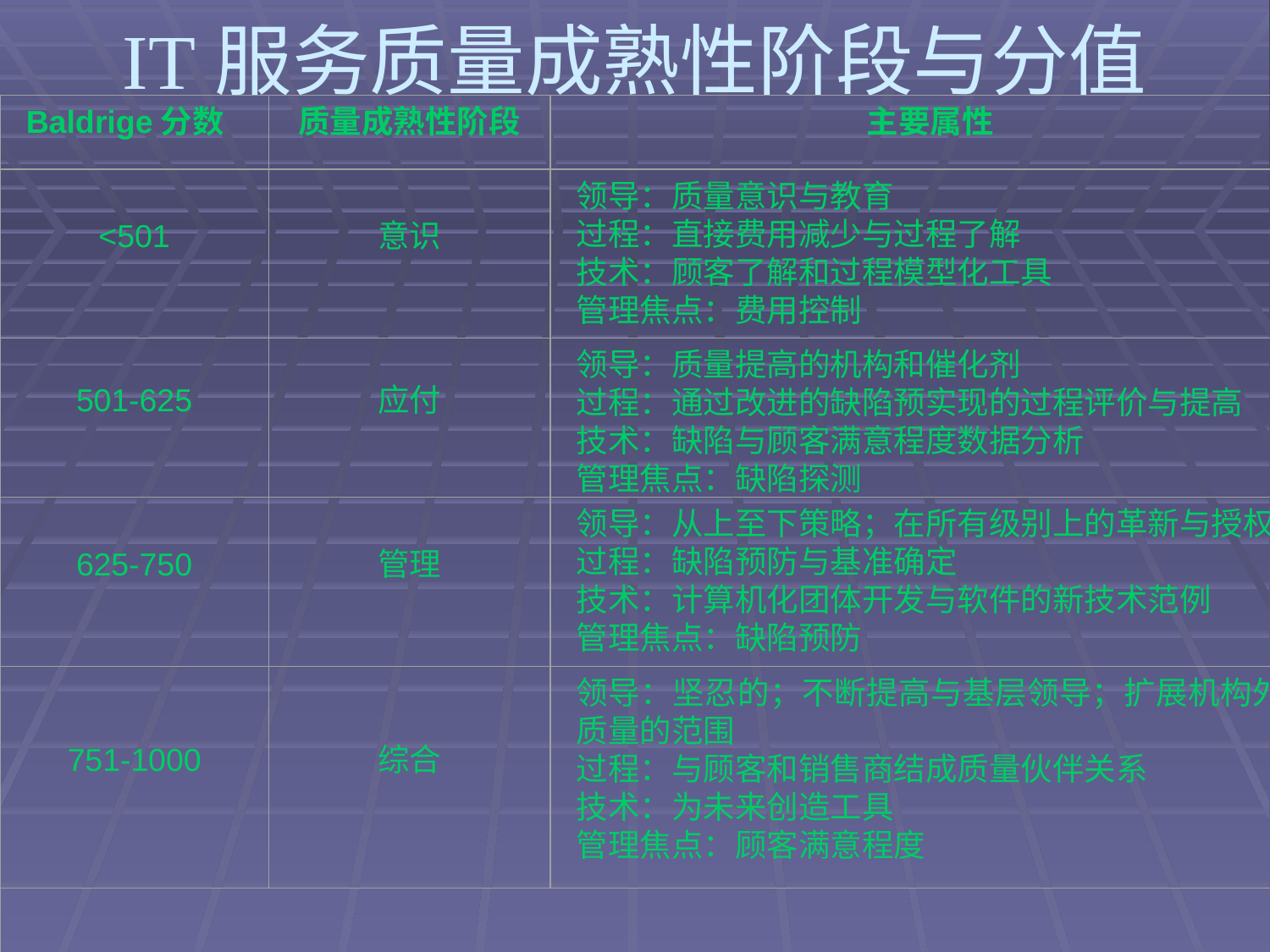

# IT服务质量成熟性阶段与分值

Baldrige分数

质量成熟性阶段

主要属性

<501

意识

领导：质量意识与教育
过程：直接费用减少与过程了解
技术：顾客了解和过程模型化工具
管理焦点：费用控制

501-625

应付

领导：质量提高的机构和催化剂
过程：通过改进的缺陷预实现的过程评价与提高
技术：缺陷与顾客满意程度数据分析
管理焦点：缺陷探测

625-750

管理

领导：从上至下策略；在所有级别上的革新与授权
过程：缺陷预防与基准确定
技术：计算机化团体开发与软件的新技术范例
管理焦点：缺陷预防

751-1000

综合

领导：坚忍的；不断提高与基层领导；扩展机构外质量的范围
过程：与顾客和销售商结成质量伙伴关系
技术：为未来创造工具
管理焦点：顾客满意程度